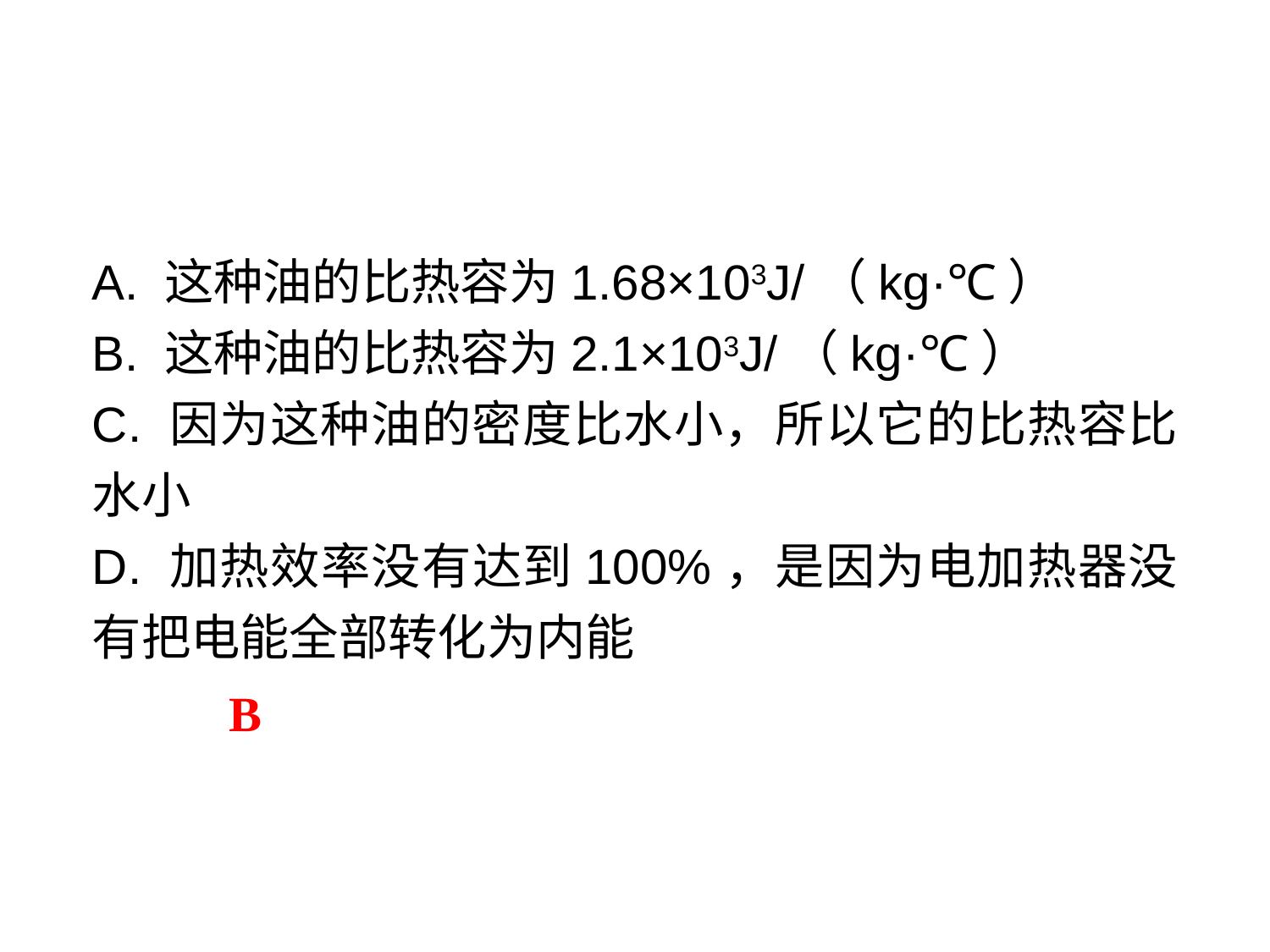

A. 这种油的比热容为1.68×103J/（kg·℃）
B. 这种油的比热容为2.1×103J/（kg·℃）
C. 因为这种油的密度比水小，所以它的比热容比水小
D. 加热效率没有达到100%，是因为电加热器没有把电能全部转化为内能
B